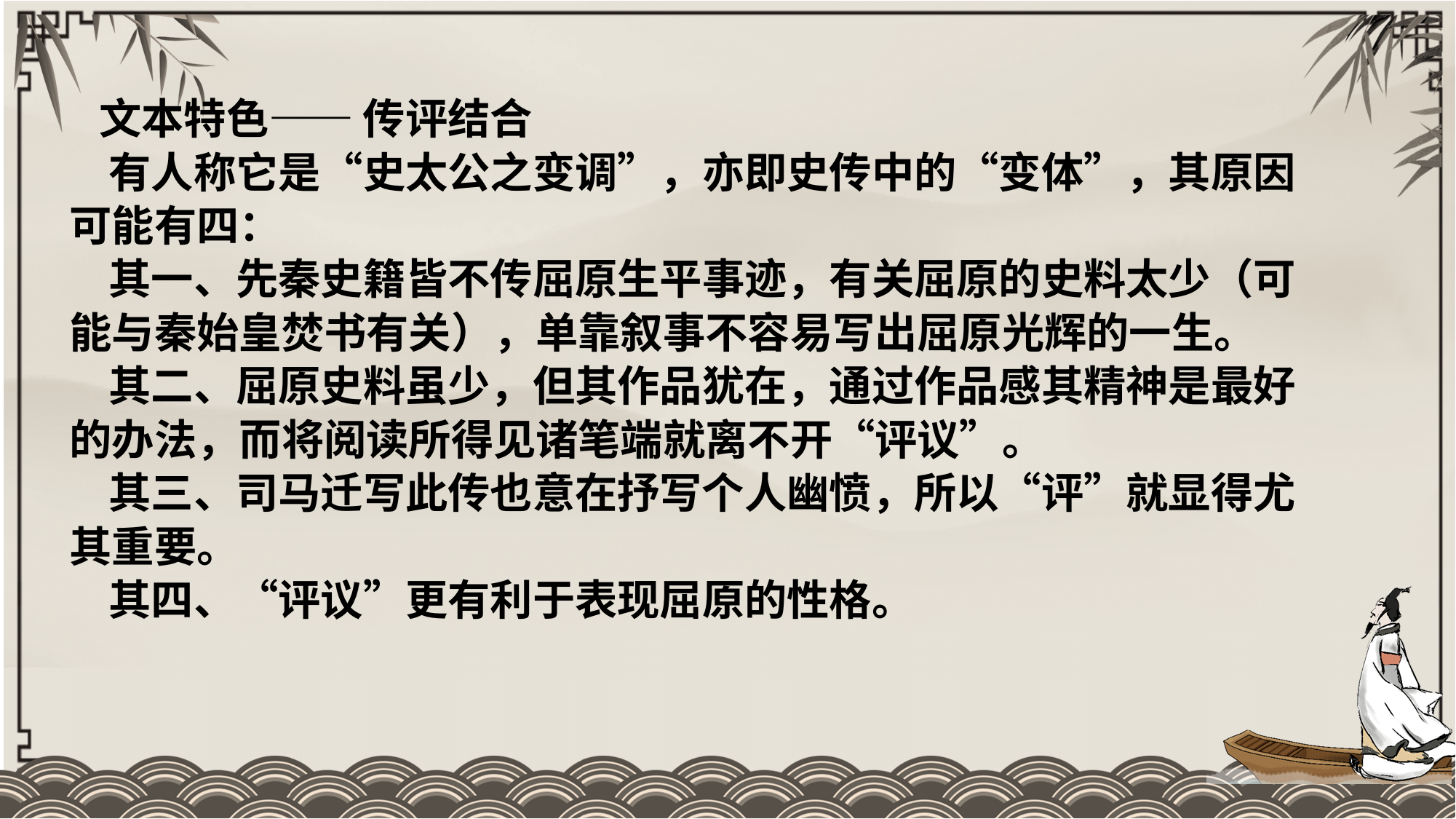

文本特色—— 传评结合
   有人称它是“史太公之变调”，亦即史传中的“变体”，其原因可能有四：
   其一、先秦史籍皆不传屈原生平事迹，有关屈原的史料太少（可能与秦始皇焚书有关），单靠叙事不容易写出屈原光辉的一生。
   其二、屈原史料虽少，但其作品犹在，通过作品感其精神是最好的办法，而将阅读所得见诸笔端就离不开“评议”。
   其三、司马迁写此传也意在抒写个人幽愤，所以“评”就显得尤其重要。
   其四、“评议”更有利于表现屈原的性格。